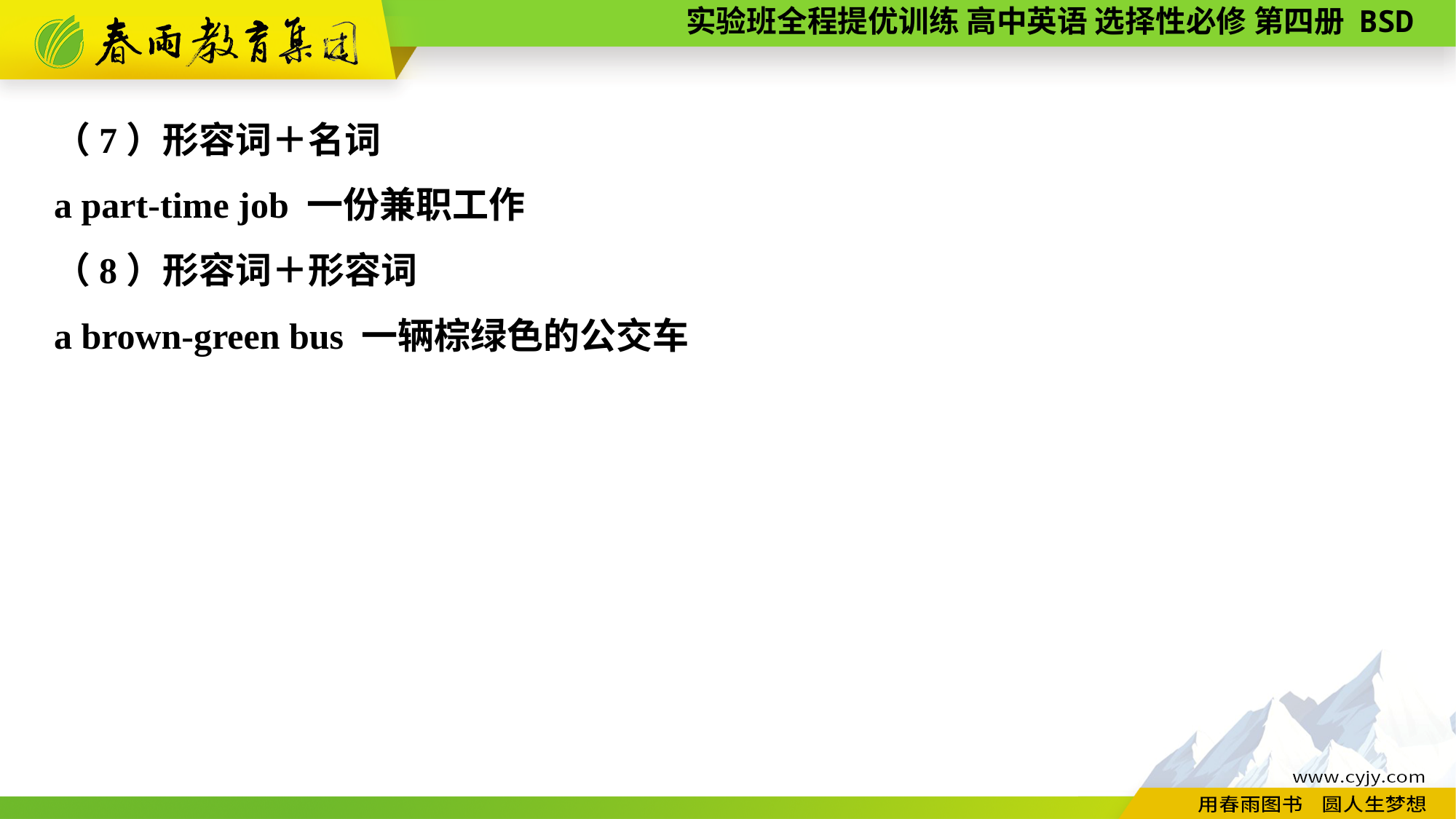

（7）形容词＋名词
a part-time job 一份兼职工作
（8）形容词＋形容词
a brown-green bus 一辆棕绿色的公交车